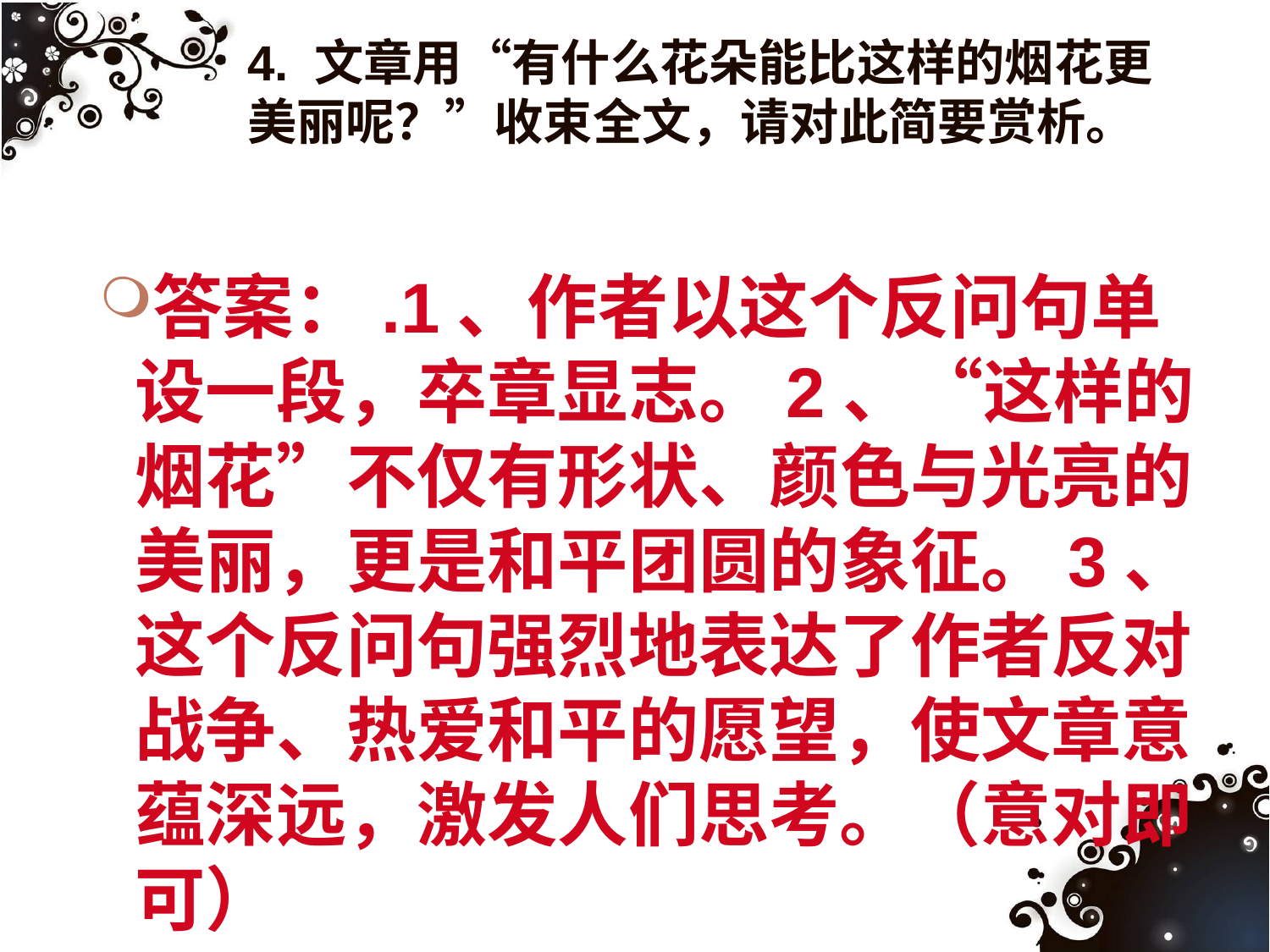

# 4. 文章用“有什么花朵能比这样的烟花更美丽呢？”收束全文，请对此简要赏析。
答案：.1、作者以这个反问句单设一段，卒章显志。2、“这样的烟花”不仅有形状、颜色与光亮的美丽，更是和平团圆的象征。3、这个反问句强烈地表达了作者反对战争、热爱和平的愿望，使文章意蕴深远，激发人们思考。（意对即可）